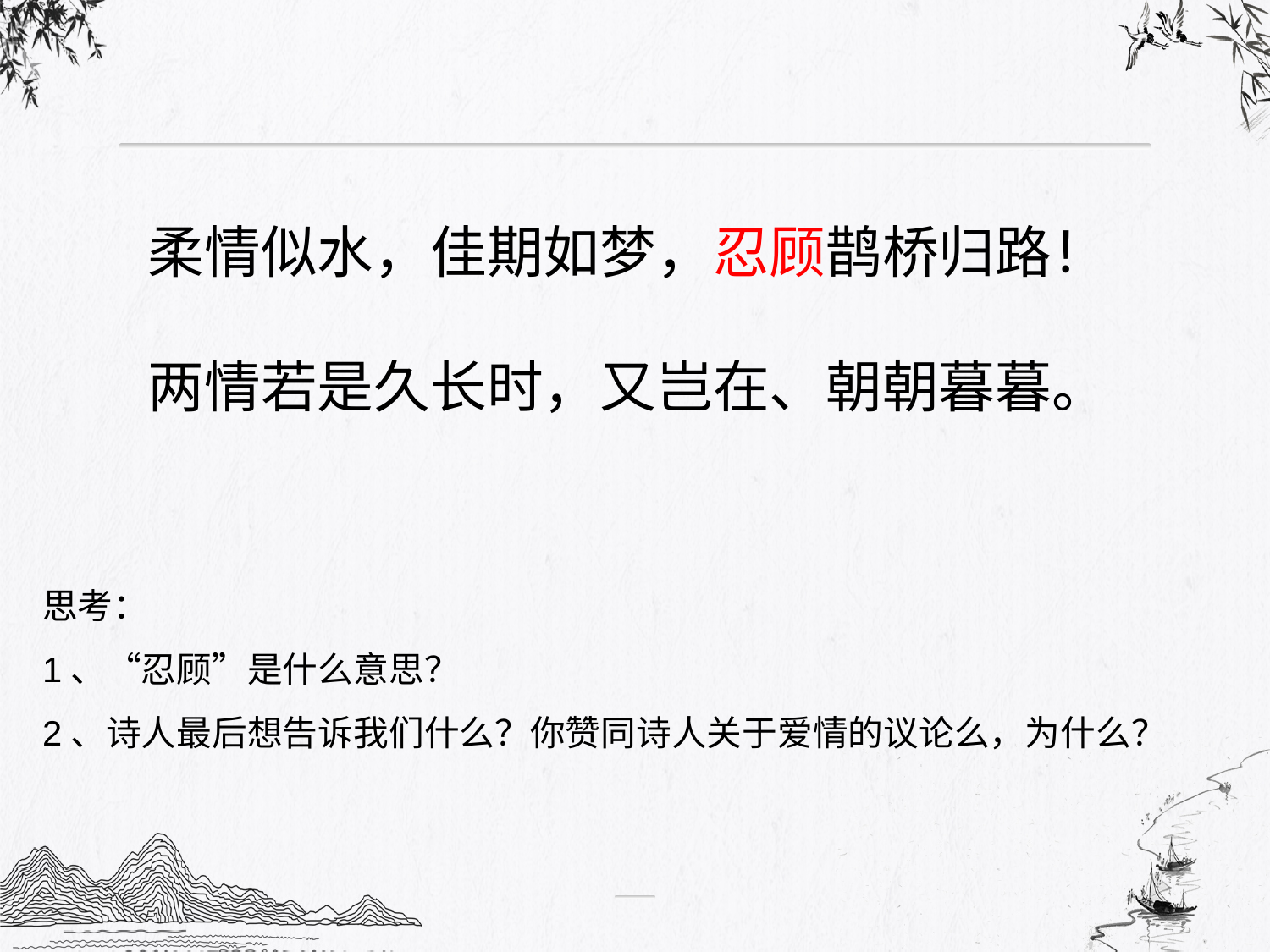

柔情似水，佳期如梦，忍顾鹊桥归路！

两情若是久长时，又岂在、朝朝暮暮。

思考：
1、“忍顾”是什么意思？
2、诗人最后想告诉我们什么？你赞同诗人关于爱情的议论么，为什么？